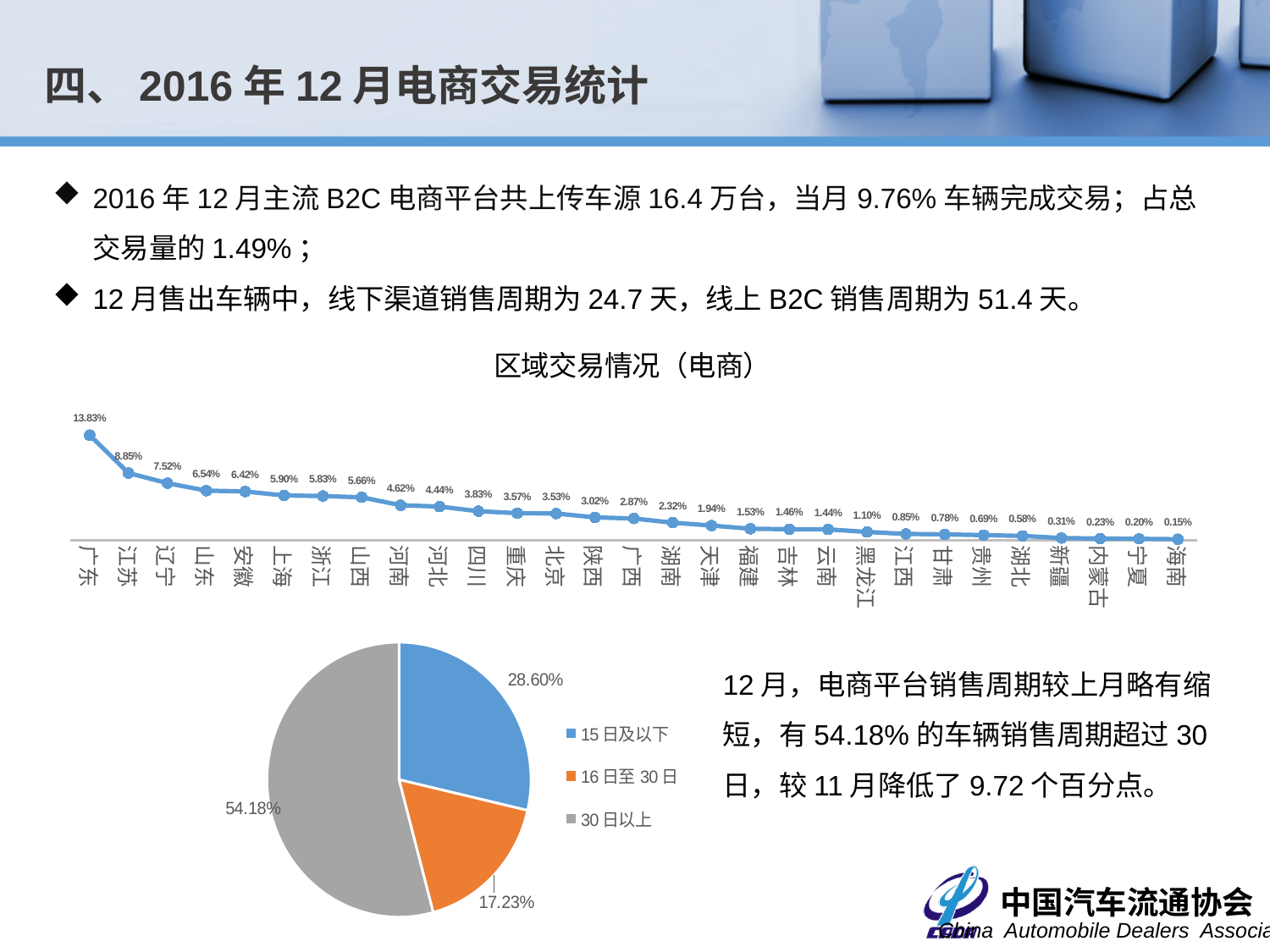

四、2016年12月电商交易统计
2016年12月主流B2C电商平台共上传车源16.4万台，当月9.76%车辆完成交易；占总交易量的1.49%；
12月售出车辆中，线下渠道销售周期为24.7天，线上B2C销售周期为51.4天。

### Chart: 区域交易情况（电商）

| Category | 比例 |
|---|---|
| 广东 | 0.138347457627119 |
| 江苏 | 0.0884533898305085 |
| 辽宁 | 0.0752118644067797 |
| 山东 | 0.0653601694915254 |
| 安徽 | 0.0641949152542373 |
| 上海 | 0.0590042372881356 |
| 浙江 | 0.0582627118644068 |
| 山西 | 0.0565677966101695 |
| 河南 | 0.0461864406779661 |
| 河北 | 0.044385593220339 |
| 四川 | 0.0383474576271186 |
| 重庆 | 0.0356991525423729 |
| 北京 | 0.0352754237288136 |
| 陕西 | 0.0301906779661017 |
| 广西 | 0.0287076271186441 |
| 湖南 | 0.0231991525423729 |
| 天津 | 0.019385593220339 |
| 福建 | 0.0152542372881356 |
| 吉林 | 0.0146186440677966 |
| 云南 | 0.014406779661017 |
| 黑龙江 | 0.0110169491525424 |
| 江西 | 0.00847457627118644 |
| 甘肃 | 0.00783898305084746 |
| 贵州 | 0.00688559322033898 |
| 湖北 | 0.00582627118644068 |
| 新疆 | 0.00307203389830509 |
| 内蒙古 | 0.00233050847457627 |
| 宁夏 | 0.00201271186440678 |
| 海南 | 0.00148305084745763 |

### Chart

| Category | 销量占比 |
|---|---|
| 15日及以下 | 0.286 |
| 16日至30日 | 0.1723 |
| 30日以上 | 0.5418 |
12月，电商平台销售周期较上月略有缩短，有54.18%的车辆销售周期超过30日，较11月降低了9.72个百分点。